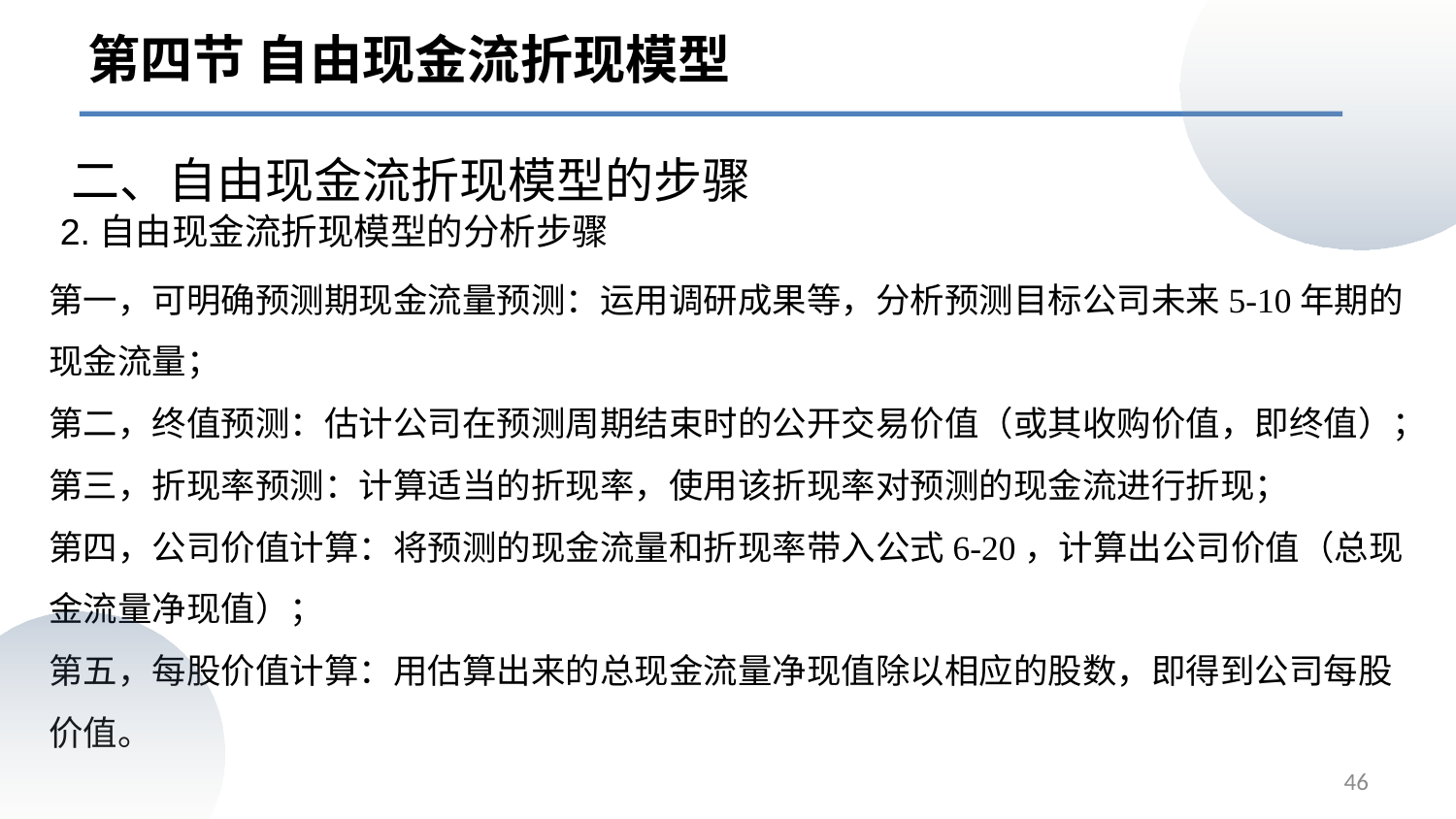

第四节 自由现金流折现模型
二、自由现金流折现模型的步骤
2.自由现金流折现模型的分析步骤

第一，可明确预测期现金流量预测：运用调研成果等，分析预测目标公司未来5-10年期的现金流量；
第二，终值预测：估计公司在预测周期结束时的公开交易价值（或其收购价值，即终值）；
第三，折现率预测：计算适当的折现率，使用该折现率对预测的现金流进行折现；
第四，公司价值计算：将预测的现金流量和折现率带入公式6-20，计算出公司价值（总现金流量净现值）；
第五，每股价值计算：用估算出来的总现金流量净现值除以相应的股数，即得到公司每股价值。

46